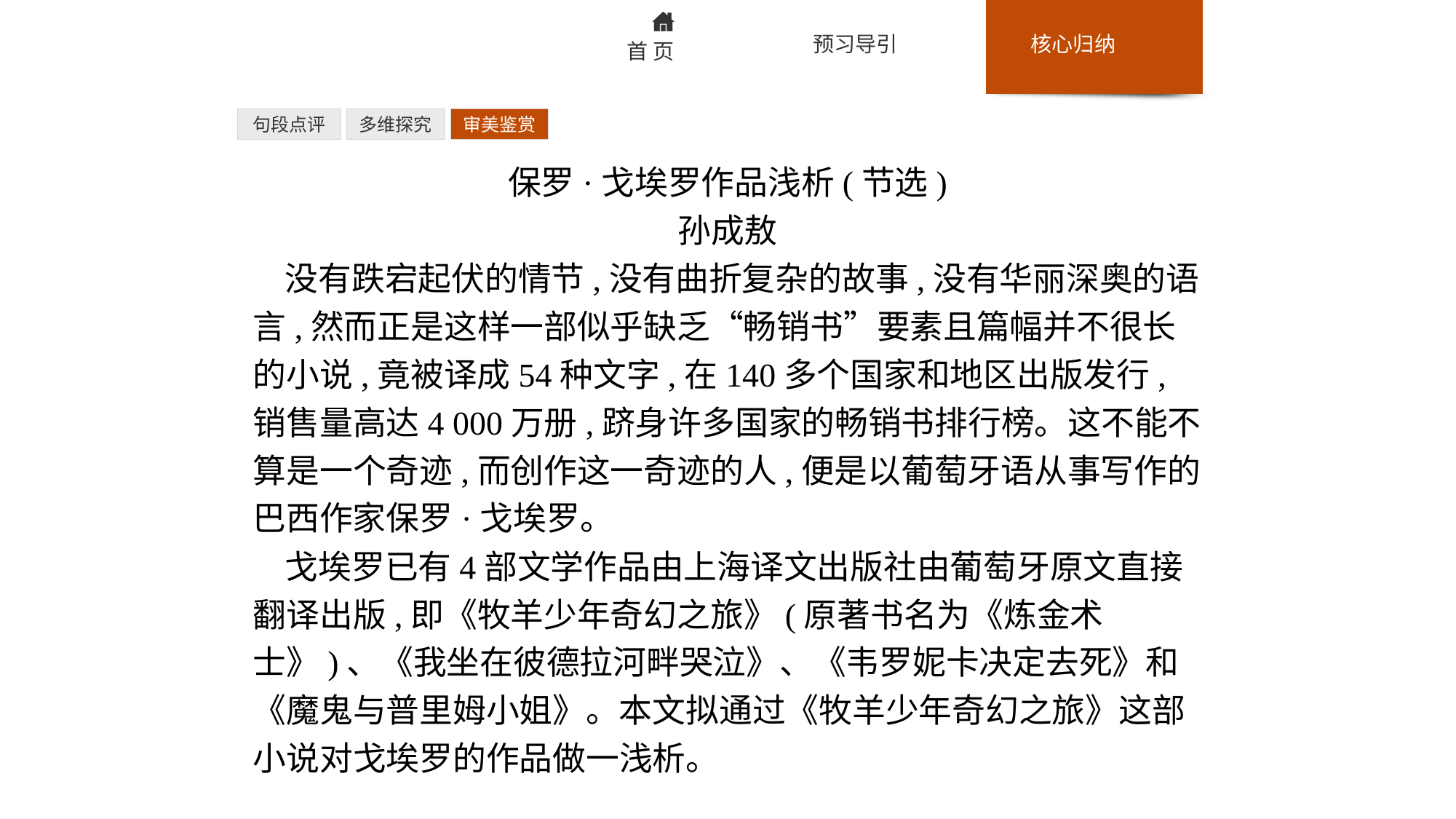

句段点评
多维探究
审美鉴赏
保罗·戈埃罗作品浅析(节选)
孙成敖
没有跌宕起伏的情节,没有曲折复杂的故事,没有华丽深奥的语言,然而正是这样一部似乎缺乏“畅销书”要素且篇幅并不很长的小说,竟被译成54种文字,在140多个国家和地区出版发行,销售量高达4 000万册,跻身许多国家的畅销书排行榜。这不能不算是一个奇迹,而创作这一奇迹的人,便是以葡萄牙语从事写作的巴西作家保罗·戈埃罗。
戈埃罗已有4部文学作品由上海译文出版社由葡萄牙原文直接翻译出版,即《牧羊少年奇幻之旅》(原著书名为《炼金术士》)、《我坐在彼德拉河畔哭泣》、《韦罗妮卡决定去死》和《魔鬼与普里姆小姐》。本文拟通过《牧羊少年奇幻之旅》这部小说对戈埃罗的作品做一浅析。